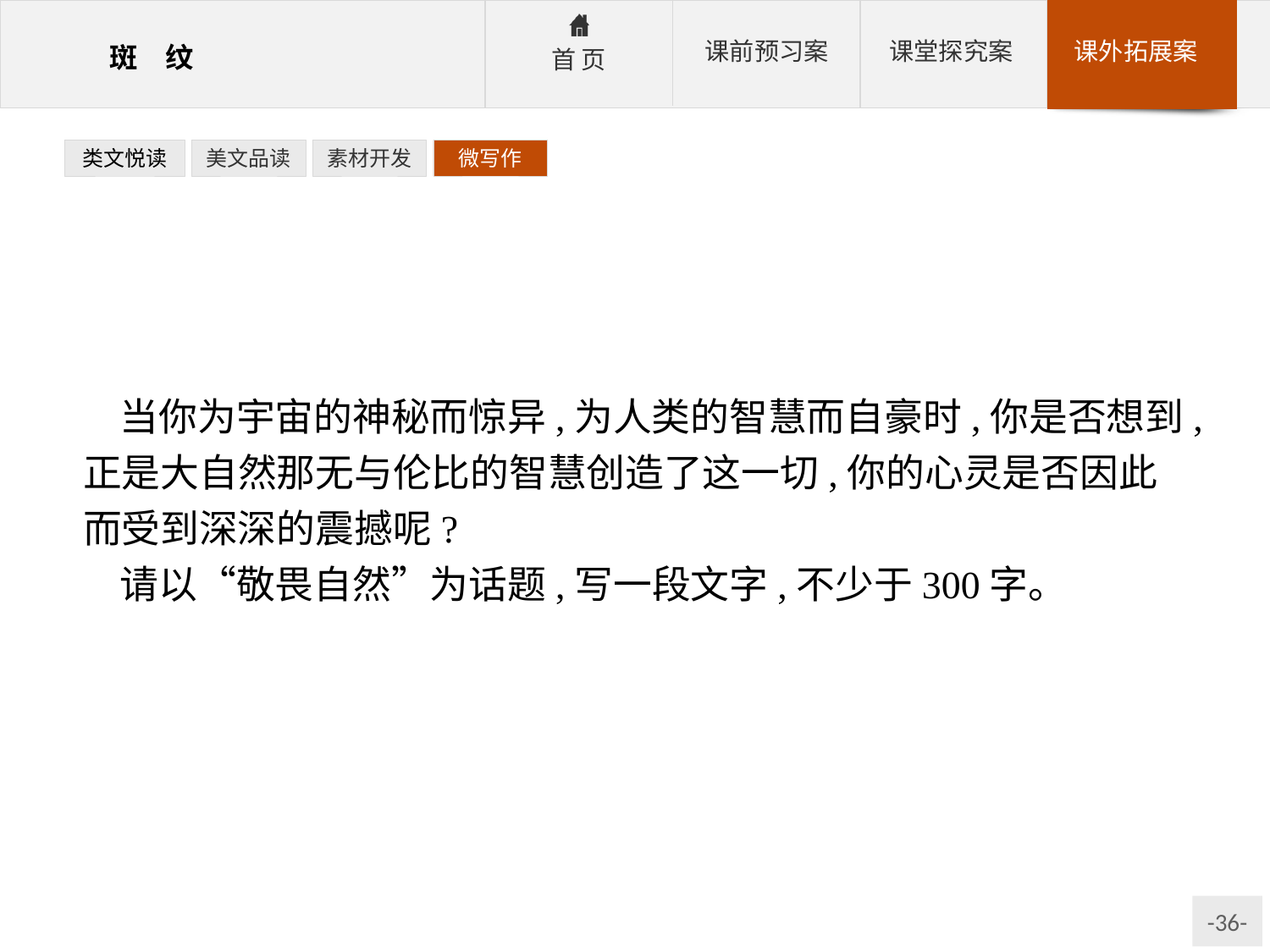

类文悦读
美文品读
素材开发
微写作
当你为宇宙的神秘而惊异,为人类的智慧而自豪时,你是否想到,正是大自然那无与伦比的智慧创造了这一切,你的心灵是否因此而受到深深的震撼呢?
请以“敬畏自然”为话题,写一段文字,不少于300字。